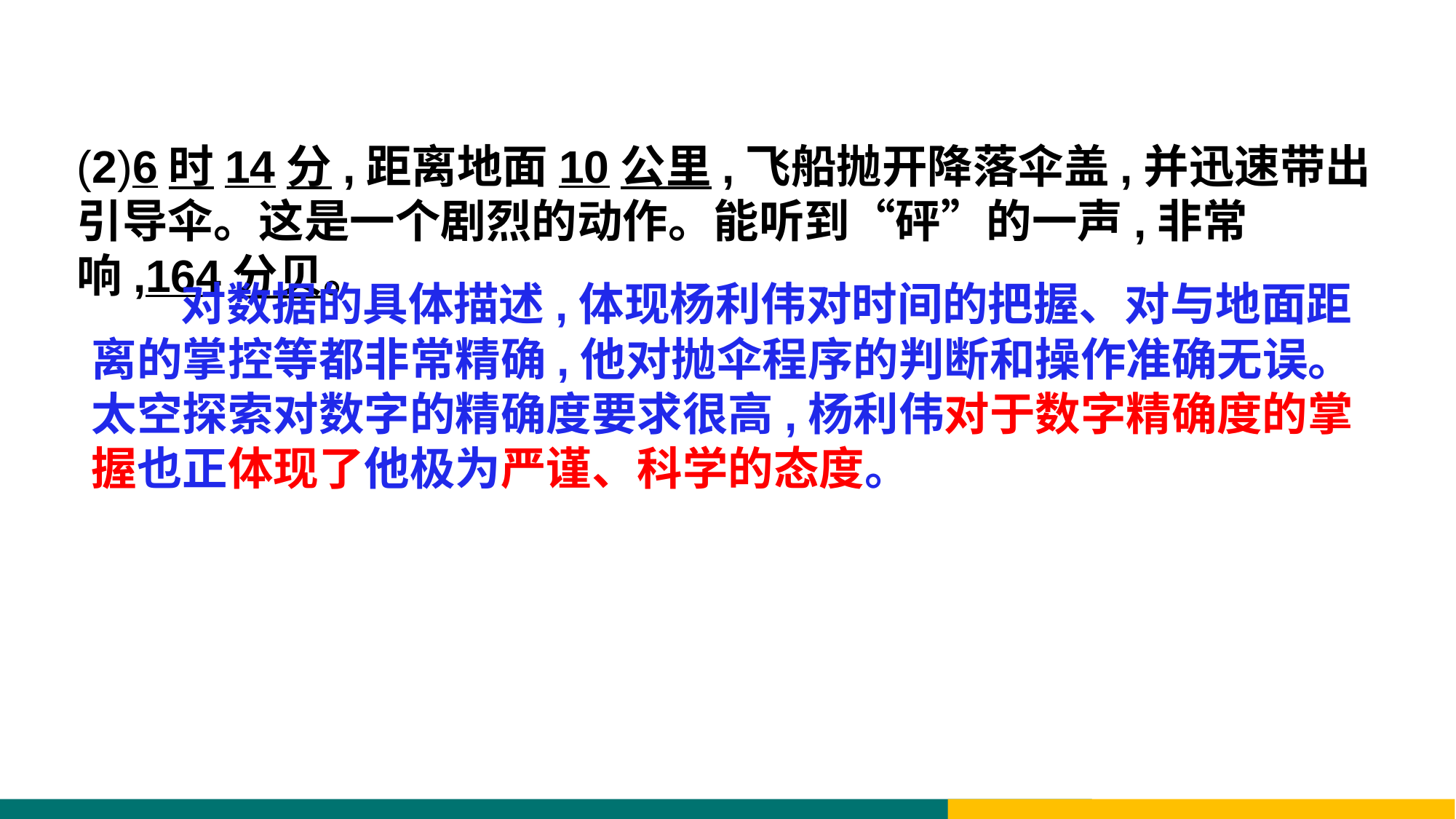

(2)6时14分,距离地面10公里,飞船抛开降落伞盖,并迅速带出引导伞。这是一个剧烈的动作。能听到“砰”的一声,非常响,164分贝。
       对数据的具体描述,体现杨利伟对时间的把握、对与地面距离的掌控等都非常精确,他对抛伞程序的判断和操作准确无误。太空探索对数字的精确度要求很高,杨利伟对于数字精确度的掌
握也正体现了他极为严谨、科学的态度。